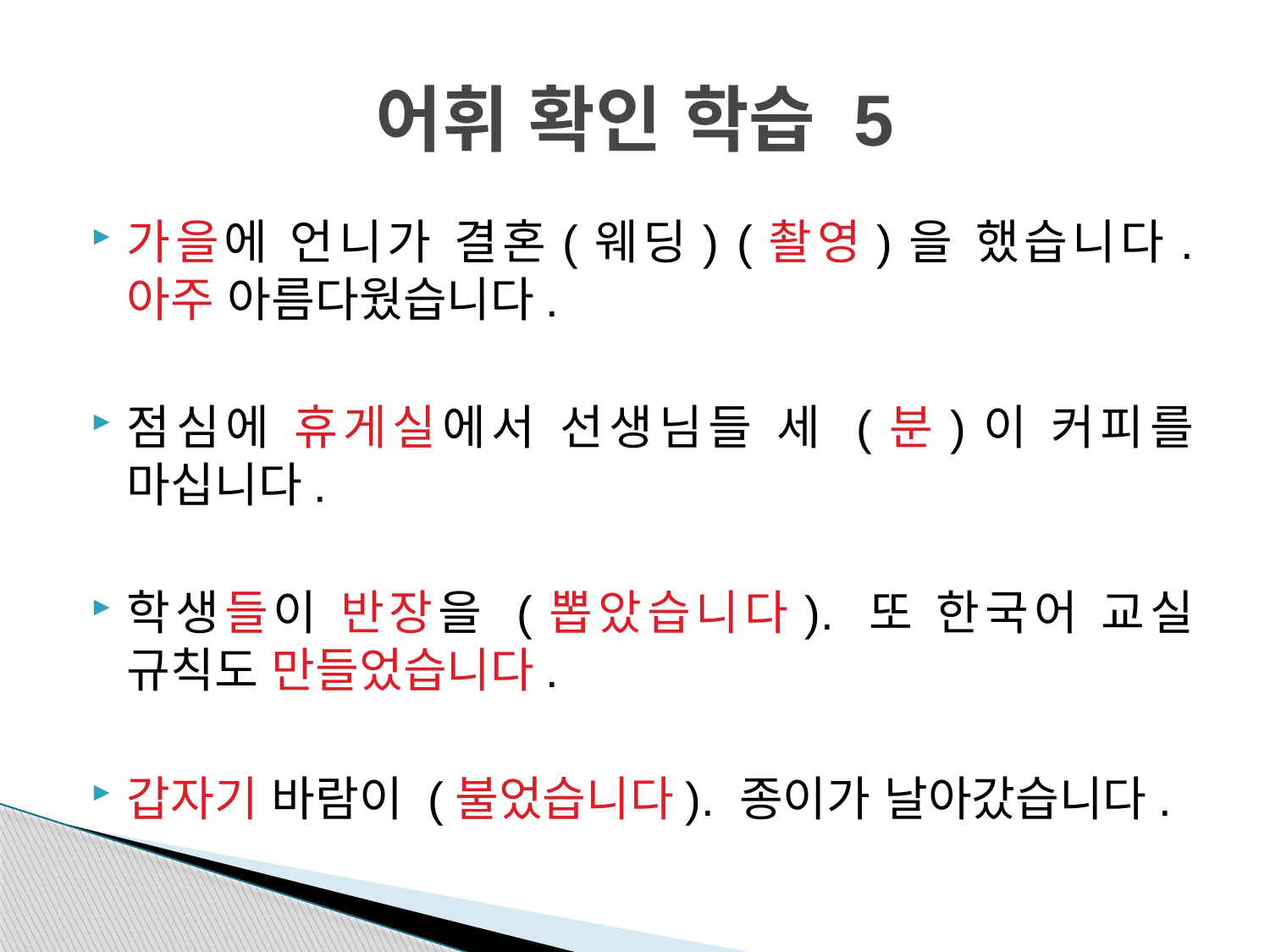

# 어휘 확인 학습 5
가을에 언니가 결혼(웨딩) (촬영)을 했습니다. 아주 아름다웠습니다.

점심에 휴게실에서 선생님들 세 (분)이 커피를 마십니다.

학생들이 반장을 (뽑았습니다). 또 한국어 교실 규칙도 만들었습니다.

갑자기 바람이 (불었습니다). 종이가 날아갔습니다.